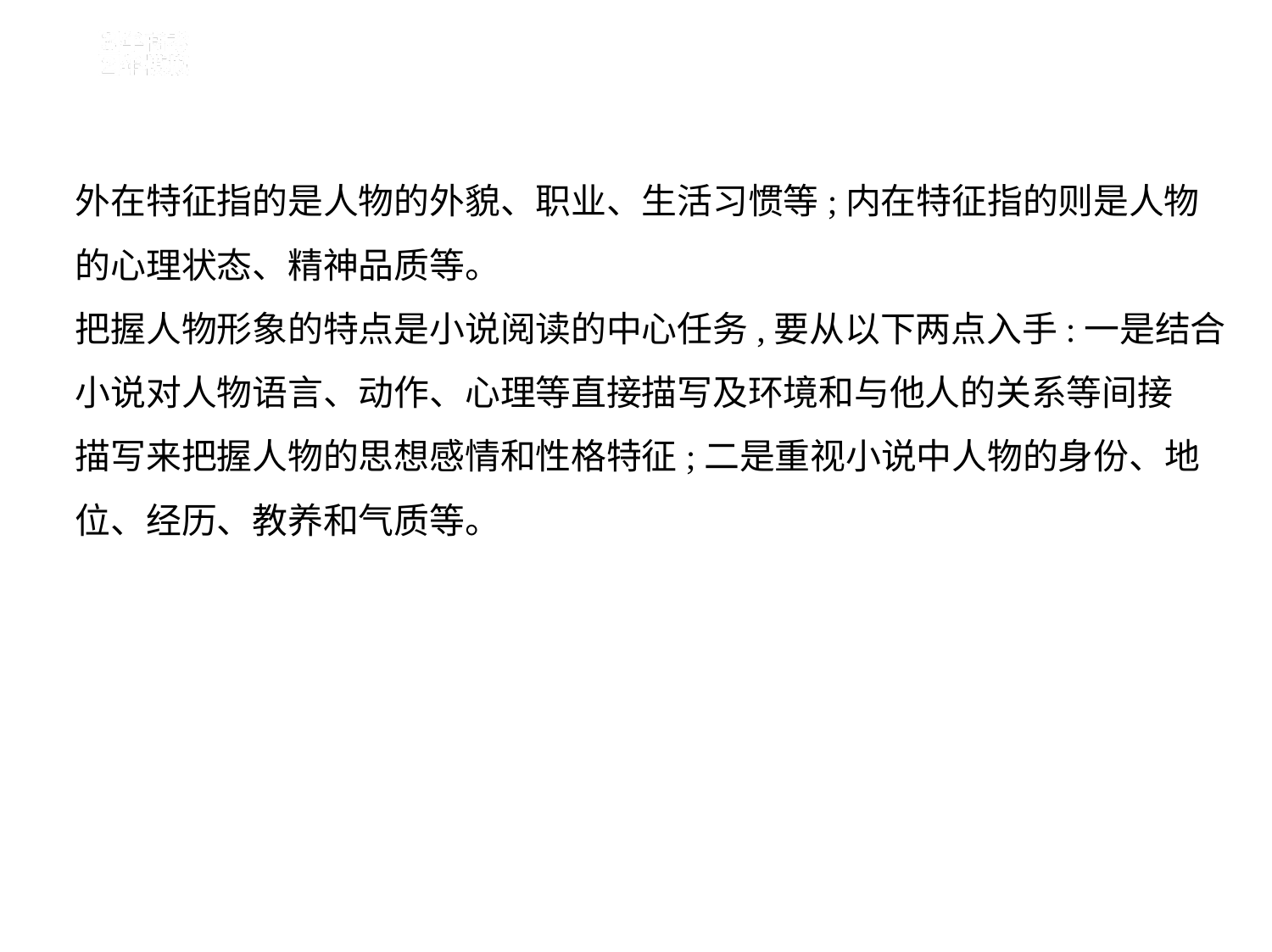

外在特征指的是人物的外貌、职业、生活习惯等;内在特征指的则是人物
的心理状态、精神品质等。
把握人物形象的特点是小说阅读的中心任务,要从以下两点入手:一是结合
小说对人物语言、动作、心理等直接描写及环境和与他人的关系等间接
描写来把握人物的思想感情和性格特征;二是重视小说中人物的身份、地
位、经历、教养和气质等。